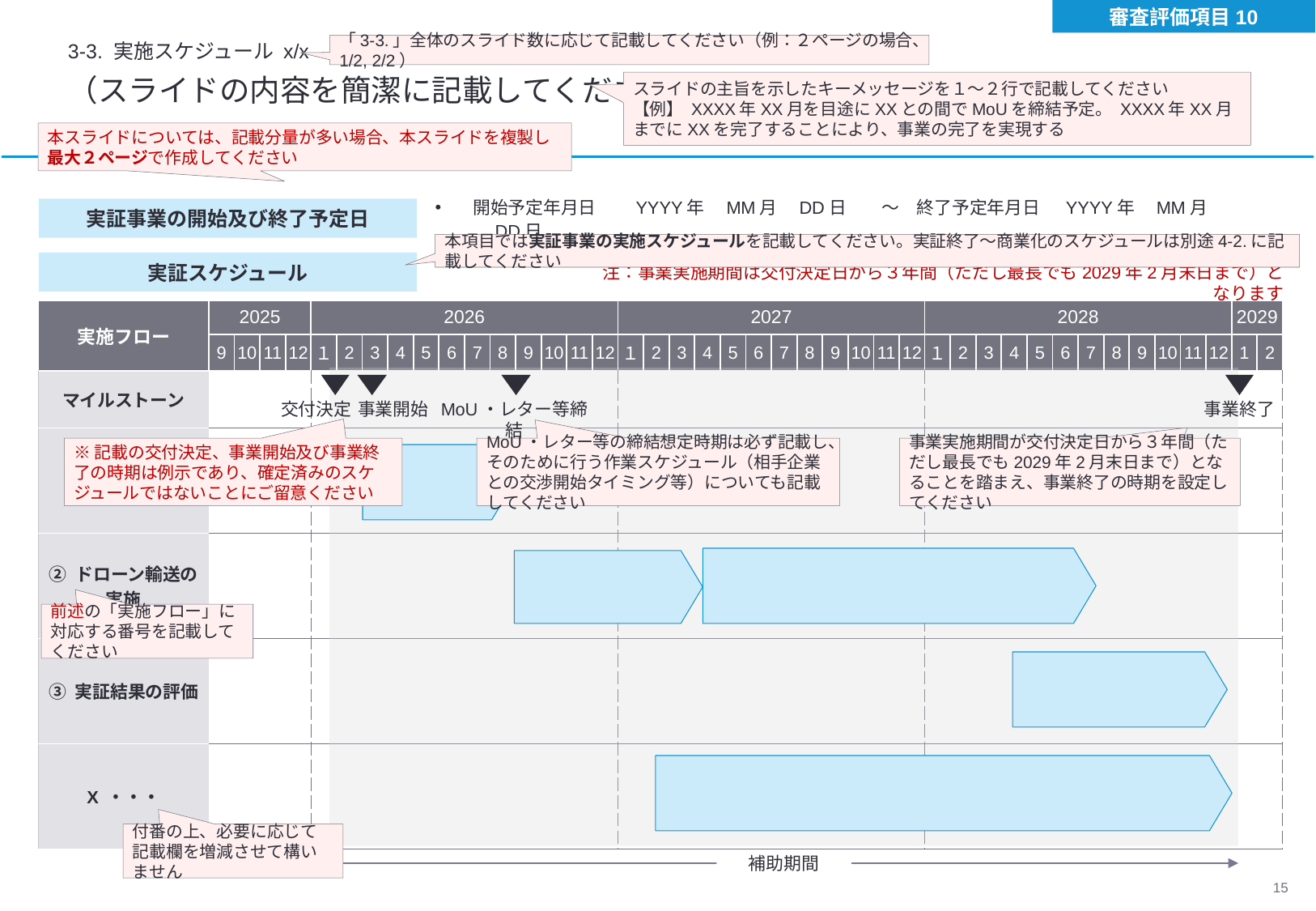

審査評価項目10
3-3. 実施スケジュール x/x
「3-3.」全体のスライド数に応じて記載してください（例：２ページの場合、1/2, 2/2）
（スライドの内容を簡潔に記載してください）
スライドの主旨を示したキーメッセージを１～２行で記載してください
【例】 XXXX年XX月を目途にXXとの間でMoUを締結予定。 XXXX年XX月までにXXを完了することにより、事業の完了を実現する
本スライドについては、記載分量が多い場合、本スライドを複製し最大２ページで作成してください
実証事業の開始及び終了予定日
開始予定年月日　　YYYY年　MM月　DD日　　～　終了予定年月日　 YYYY年　MM月　DD日
本項目では実証事業の実施スケジュールを記載してください。実証終了～商業化のスケジュールは別途4-2.に記載してください
実証スケジュール
注：事業実施期間は交付決定日から３年間（ただし最長でも2029年2月末日まで）となります
| 実施フロー | 2025 |  |  |  | 2026 |  |  |  |  |  |  |  |  |  |  |  | 2027 |  |  |  |  |  |  |  |  |  |  |  | 2028 |  |  |  |  |  |  |  |  |  |  |  | 2029 |  |
| --- | --- | --- | --- | --- | --- | --- | --- | --- | --- | --- | --- | --- | --- | --- | --- | --- | --- | --- | --- | --- | --- | --- | --- | --- | --- | --- | --- | --- | --- | --- | --- | --- | --- | --- | --- | --- | --- | --- | --- | --- | --- | --- |
|  | 9 | 10 | 11 | 12 | １ | 2 | 3 | 4 | 5 | 6 | 7 | 8 | 9 | 10 | 11 | 12 | １ | 2 | 3 | 4 | 5 | 6 | 7 | 8 | 9 | 10 | 11 | 12 | １ | 2 | 3 | 4 | 5 | 6 | 7 | 8 | 9 | 10 | 11 | 12 | 1 | 2 |
| マイルストーン |  |  |  |  |  |  |  |  |  |  |  |  |  |  |  |  |  |  |  |  |  |  |  |  |  |  |  |  |  |  |  |  |  |  |  |  |  |  |  |  |  |  |
| ① XXX |  |  |  |  |  |  |  |  |  |  |  |  |  |  |  |  |  |  |  |  |  |  |  |  |  |  |  |  |  |  |  |  |  |  |  |  |  |  |  |  |  |  |
| ② ドローン輸送の 実施 |  |  |  |  |  |  |  |  |  |  |  |  |  |  |  |  |  |  |  |  |  |  |  |  |  |  |  |  |  |  |  |  |  |  |  |  |  |  |  |  |  |  |
| ③ 実証結果の評価 |  |  |  |  |  |  |  |  |  |  |  |  |  |  |  |  |  |  |  |  |  |  |  |  |  |  |  |  |  |  |  |  |  |  |  |  |  |  |  |  |  |  |
| X ・・・ |  |  |  |  |  |  |  |  |  |  |  |  |  |  |  |  |  |  |  |  |  |  |  |  |  |  |  |  |  |  |  |  |  |  |  |  |  |  |  |  |  |  |

交付決定
事業開始
MoU・レター等締結
事業終了
※記載の交付決定、事業開始及び事業終了の時期は例示であり、確定済みのスケジュールではないことにご留意ください
MoU・レター等の締結想定時期は必ず記載し、そのために行う作業スケジュール（相手企業との交渉開始タイミング等）についても記載してください
事業実施期間が交付決定日から３年間（ただし最長でも2029年2月末日まで）となることを踏まえ、事業終了の時期を設定してください

前述の「実施フロー」に対応する番号を記載してください

付番の上、必要に応じて記載欄を増減させて構いません
補助期間